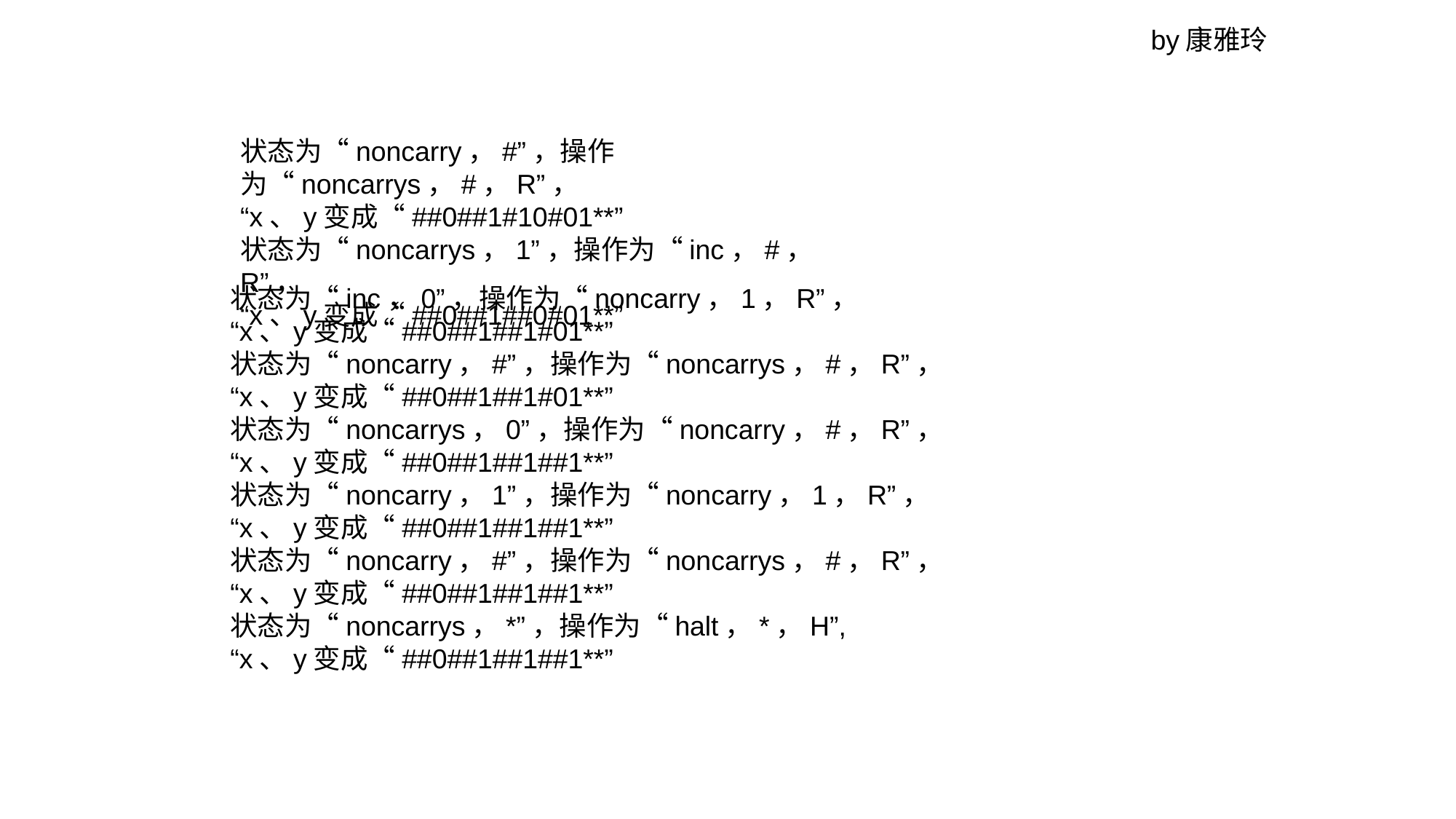

by康雅玲
状态为“noncarry，#”，操作为“noncarrys，#，R”，
“x、y变成“##0##1#10#01**”
状态为“noncarrys，1”，操作为“inc，#， R”，
“x、y变成“##0##1##0#01**”

状态为“inc，0”，操作为“noncarry，1，R”，
“x、y变成“##0##1##1#01**”
状态为“noncarry，#”，操作为“noncarrys，#，R”，
“x、y变成“##0##1##1#01**”
状态为“noncarrys，0”，操作为“noncarry，#，R”，
“x、y变成“##0##1##1##1**”
状态为“noncarry，1”，操作为“noncarry，1，R”，
“x、y变成“##0##1##1##1**”
状态为“noncarry，#”，操作为“noncarrys，#，R”，
“x、y变成“##0##1##1##1**”
状态为“noncarrys，*”，操作为“halt，*，H”,
“x、y变成“##0##1##1##1**”